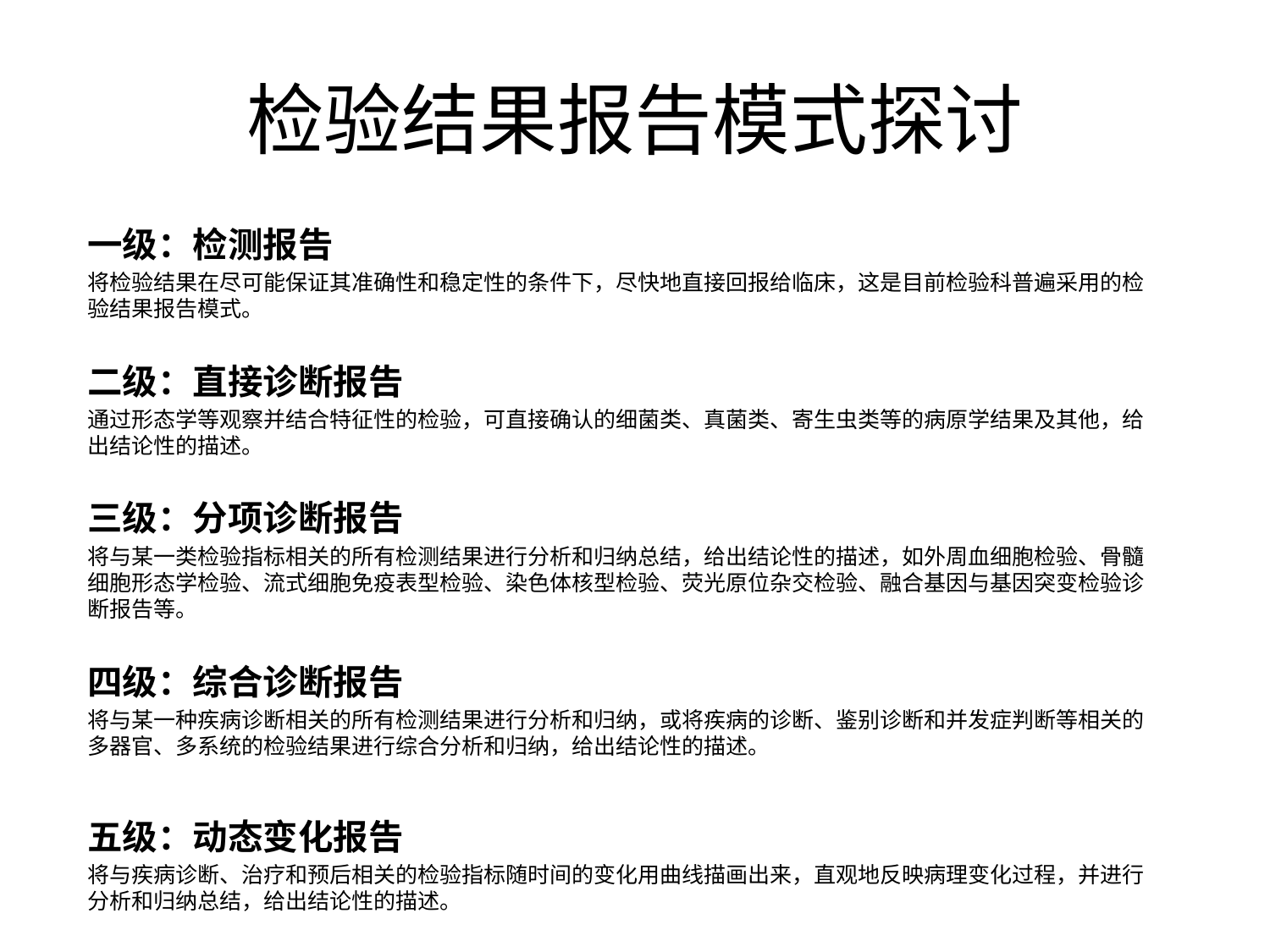

# 检验结果报告模式探讨
一级：检测报告
将检验结果在尽可能保证其准确性和稳定性的条件下，尽快地直接回报给临床，这是目前检验科普遍采用的检验结果报告模式。

二级：直接诊断报告
通过形态学等观察并结合特征性的检验，可直接确认的细菌类、真菌类、寄生虫类等的病原学结果及其他，给出结论性的描述。

三级：分项诊断报告
将与某一类检验指标相关的所有检测结果进行分析和归纳总结，给出结论性的描述，如外周血细胞检验、骨髓细胞形态学检验、流式细胞免疫表型检验、染色体核型检验、荧光原位杂交检验、融合基因与基因突变检验诊断报告等。

四级：综合诊断报告
将与某一种疾病诊断相关的所有检测结果进行分析和归纳，或将疾病的诊断、鉴别诊断和并发症判断等相关的多器官、多系统的检验结果进行综合分析和归纳，给出结论性的描述。

五级：动态变化报告
将与疾病诊断、治疗和预后相关的检验指标随时间的变化用曲线描画出来，直观地反映病理变化过程，并进行分析和归纳总结，给出结论性的描述。